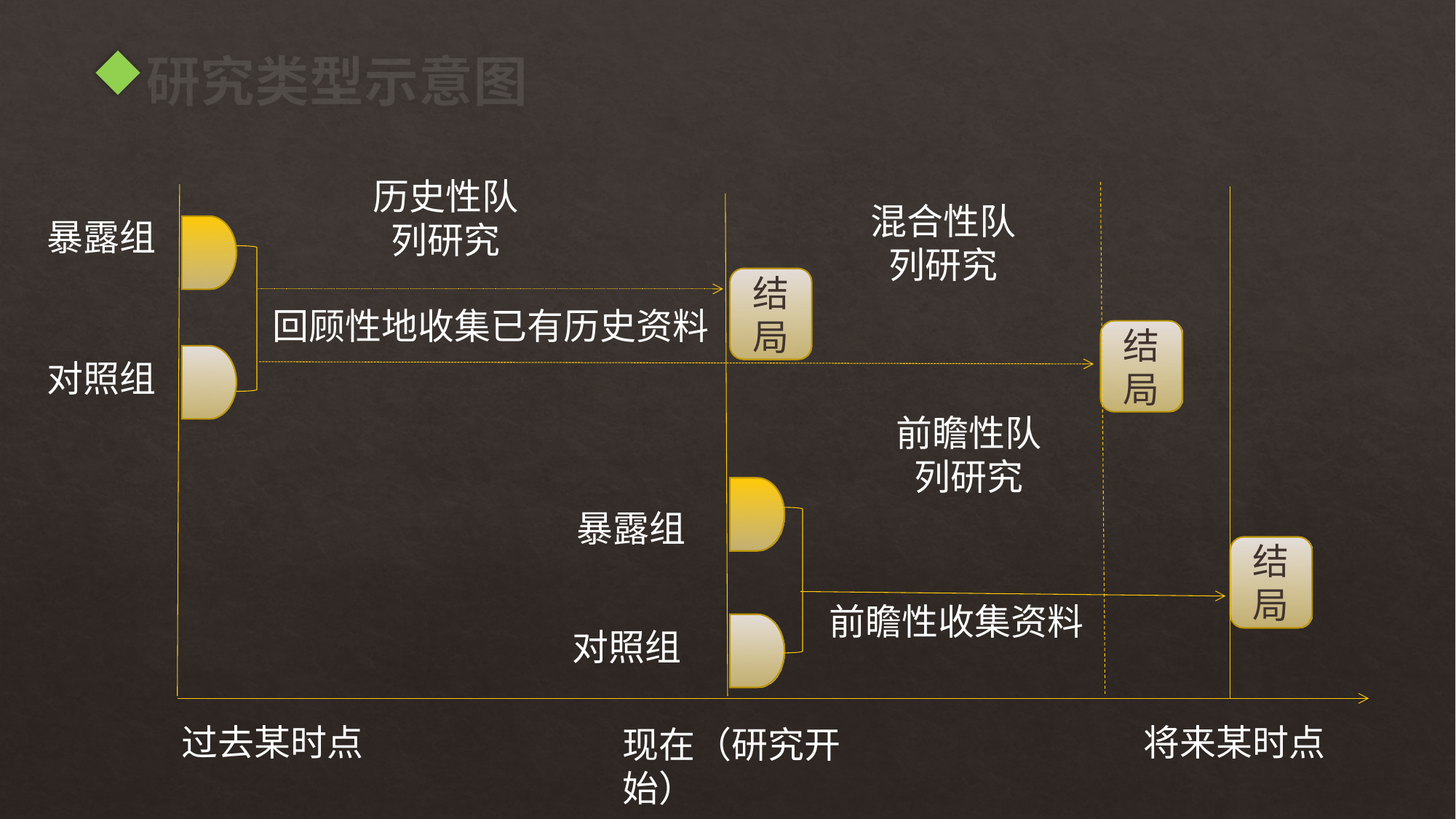

# 研究类型示意图
历史性队列研究
混合性队列研究
暴露组

结局
回顾性地收集已有历史资料
结局

对照组
前瞻性队列研究

暴露组

结局
前瞻性收集资料

对照组
过去某时点
将来某时点
现在（研究开始）